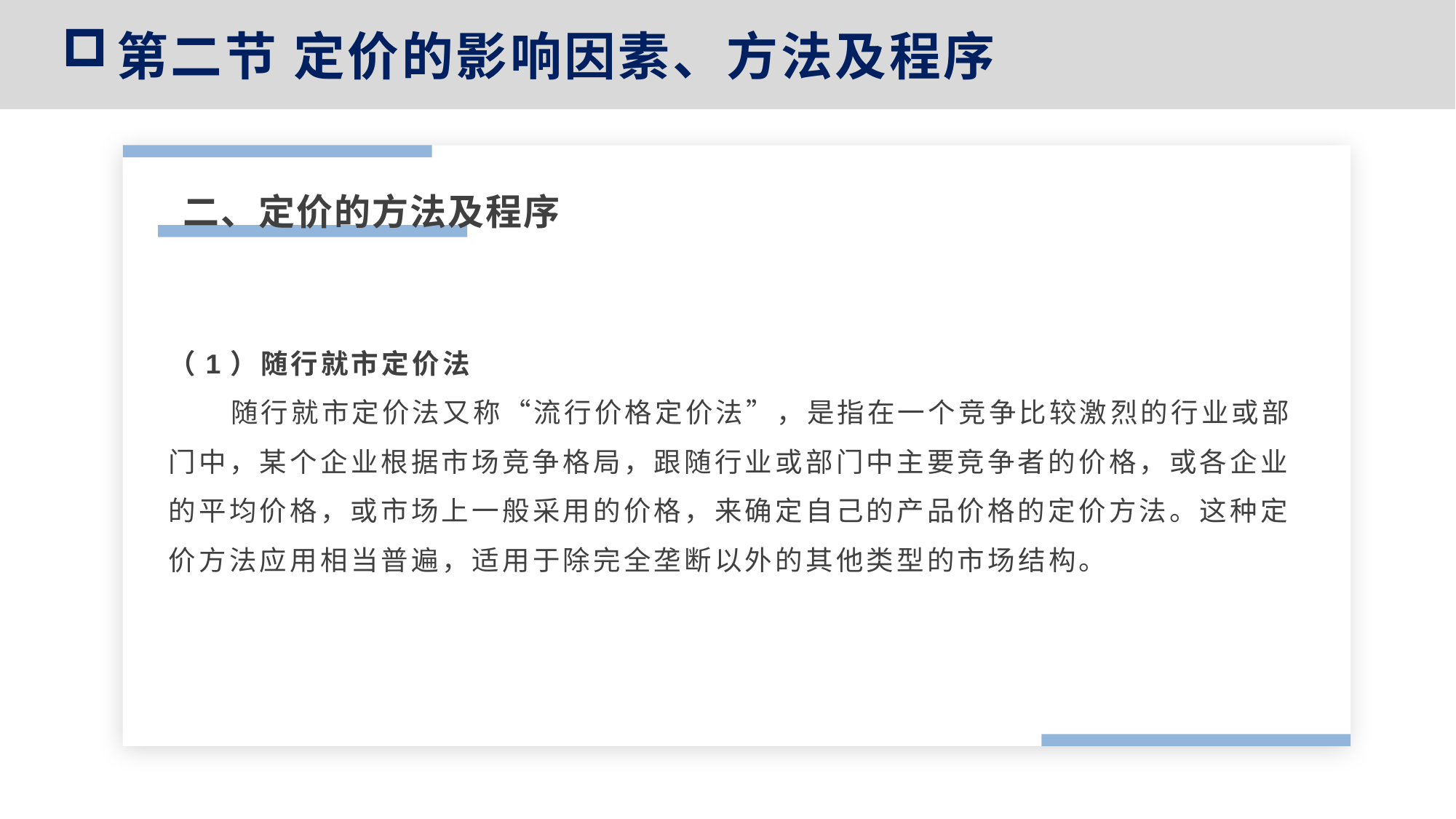

第二节 定价的影响因素、方法及程序

（1）随行就市定价法
      随行就市定价法又称“流行价格定价法”，是指在一个竞争比较激烈的行业或部门中，某个企业根据市场竞争格局，跟随行业或部门中主要竞争者的价格，或各企业的平均价格，或市场上一般采用的价格，来确定自己的产品价格的定价方法。这种定价方法应用相当普遍，适用于除完全垄断以外的其他类型的市场结构。
二、定价的方法及程序